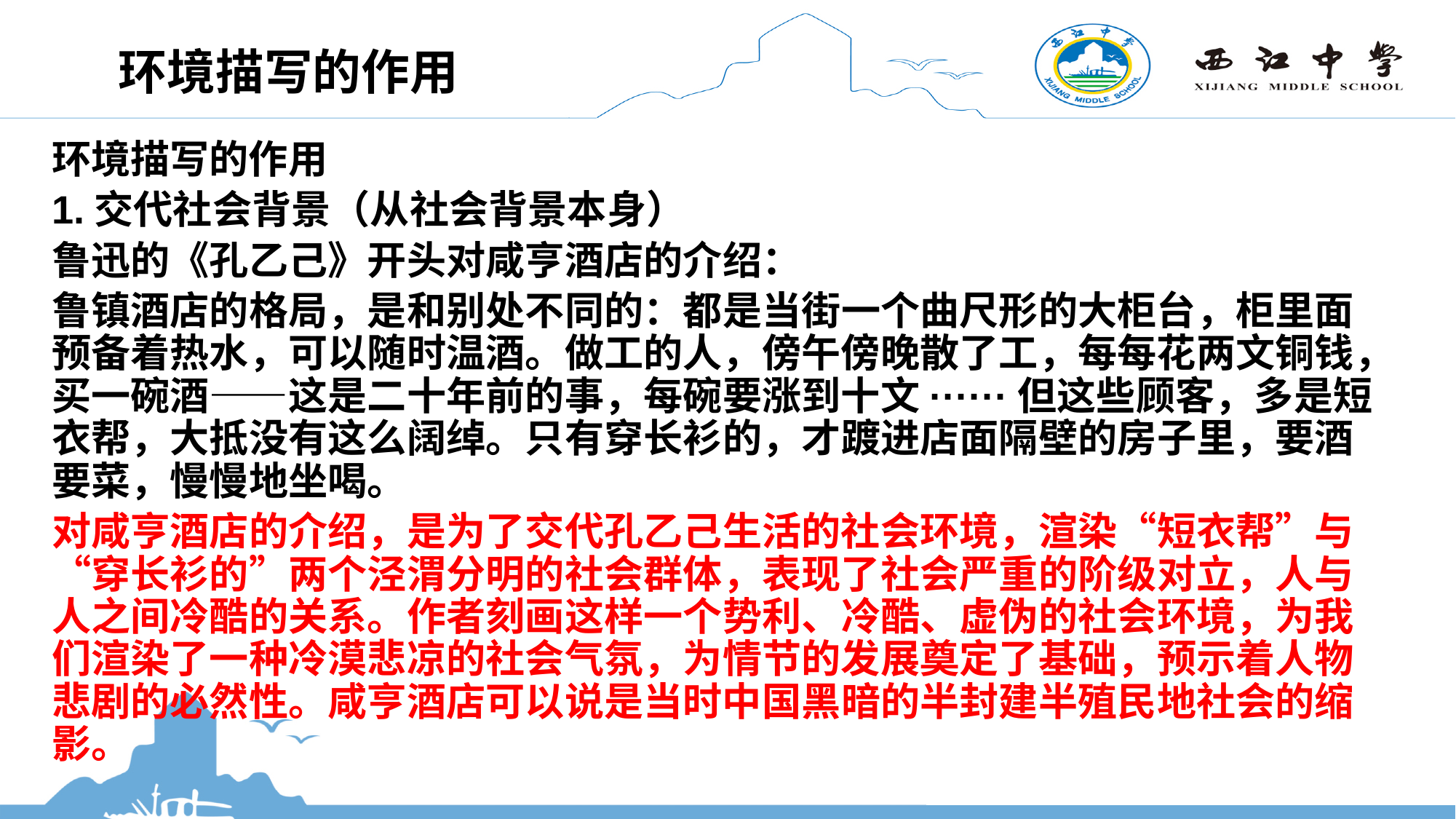

# 环境描写的作用
环境描写的作用
1.交代社会背景（从社会背景本身）
鲁迅的《孔乙己》开头对咸亨酒店的介绍：
鲁镇酒店的格局，是和别处不同的：都是当街一个曲尺形的大柜台，柜里面预备着热水，可以随时温酒。做工的人，傍午傍晚散了工，每每花两文铜钱，买一碗酒——这是二十年前的事，每碗要涨到十文······但这些顾客，多是短衣帮，大抵没有这么阔绰。只有穿长衫的，才踱进店面隔壁的房子里，要酒要菜，慢慢地坐喝。
对咸亨酒店的介绍，是为了交代孔乙己生活的社会环境，渲染“短衣帮”与“穿长衫的”两个泾渭分明的社会群体，表现了社会严重的阶级对立，人与人之间冷酷的关系。作者刻画这样一个势利、冷酷、虚伪的社会环境，为我们渲染了一种冷漠悲凉的社会气氛，为情节的发展奠定了基础，预示着人物悲剧的必然性。咸亨酒店可以说是当时中国黑暗的半封建半殖民地社会的缩影。